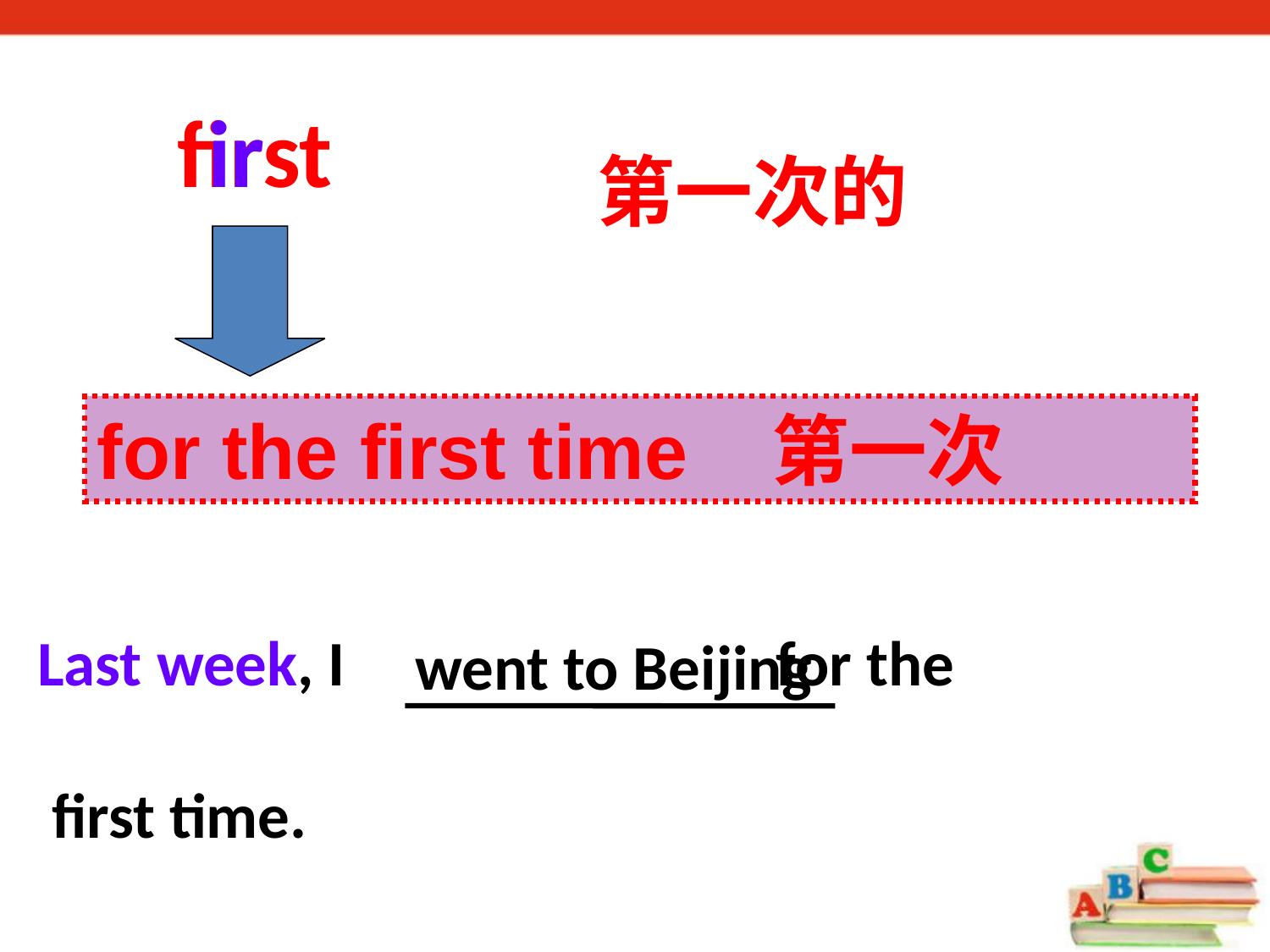

first
ir
第一次的

for the first time   第一次
 went to Beijing
Last week, I                              for the

 first time.